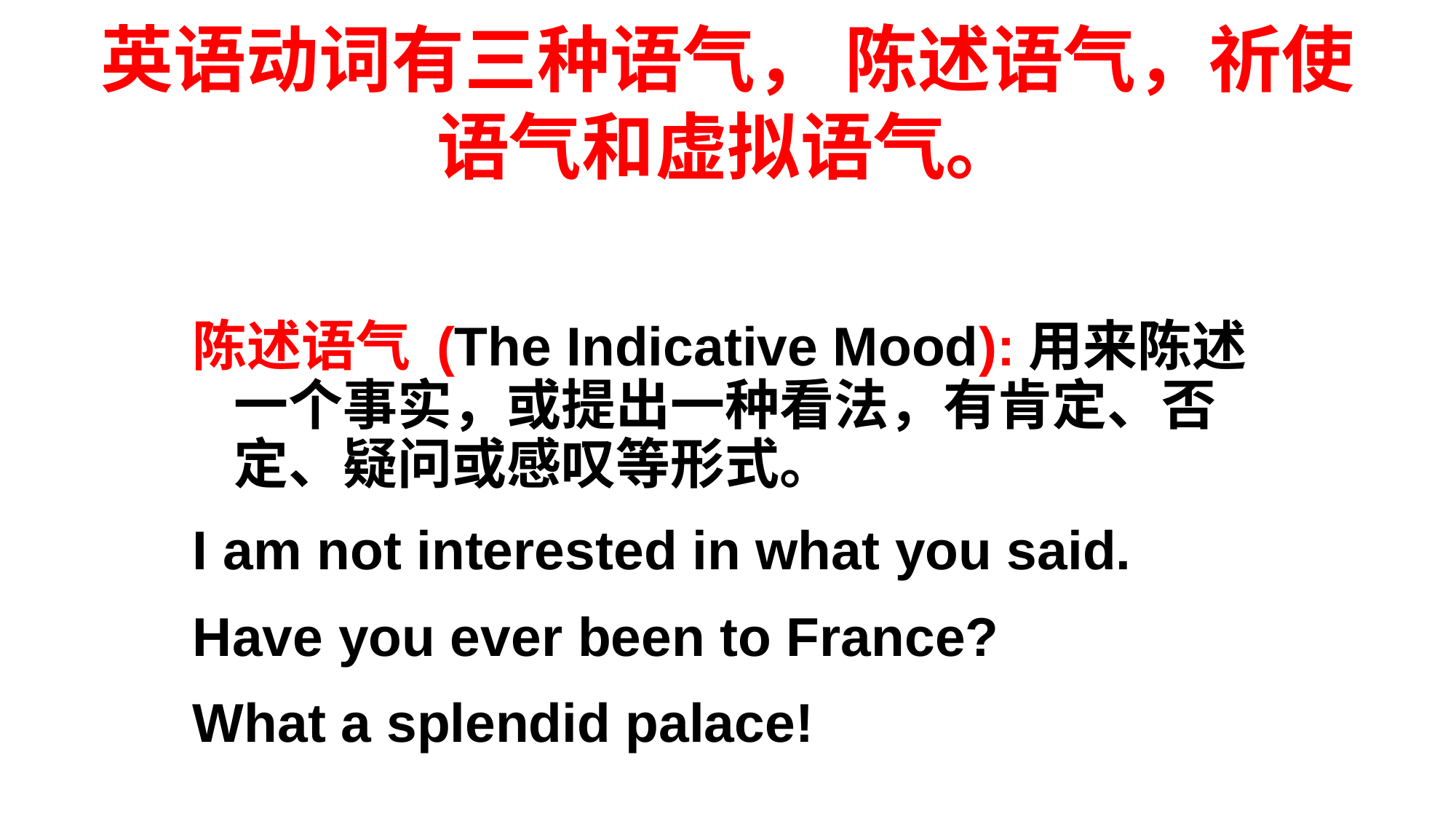

# 英语动词有三种语气， 陈述语气，祈使语气和虚拟语气。

陈述语气 (The Indicative Mood):用来陈述一个事实，或提出一种看法，有肯定、否定、疑问或感叹等形式。
I am not interested in what you said.
Have you ever been to France?
What a splendid palace!